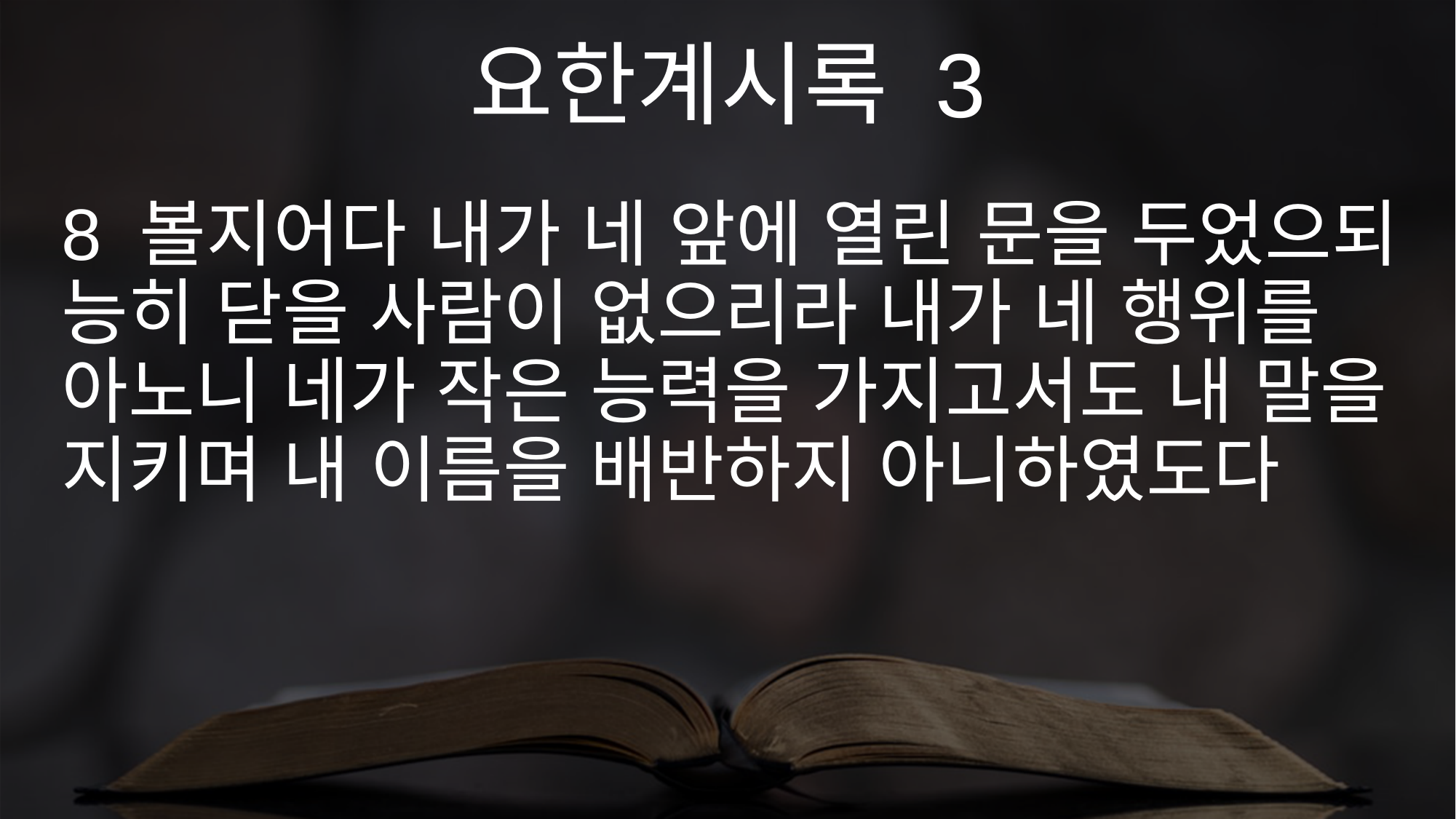

요한계시록 3
8 볼지어다 내가 네 앞에 열린 문을 두었으되 능히 닫을 사람이 없으리라 내가 네 행위를 아노니 네가 작은 능력을 가지고서도 내 말을 지키며 내 이름을 배반하지 아니하였도다